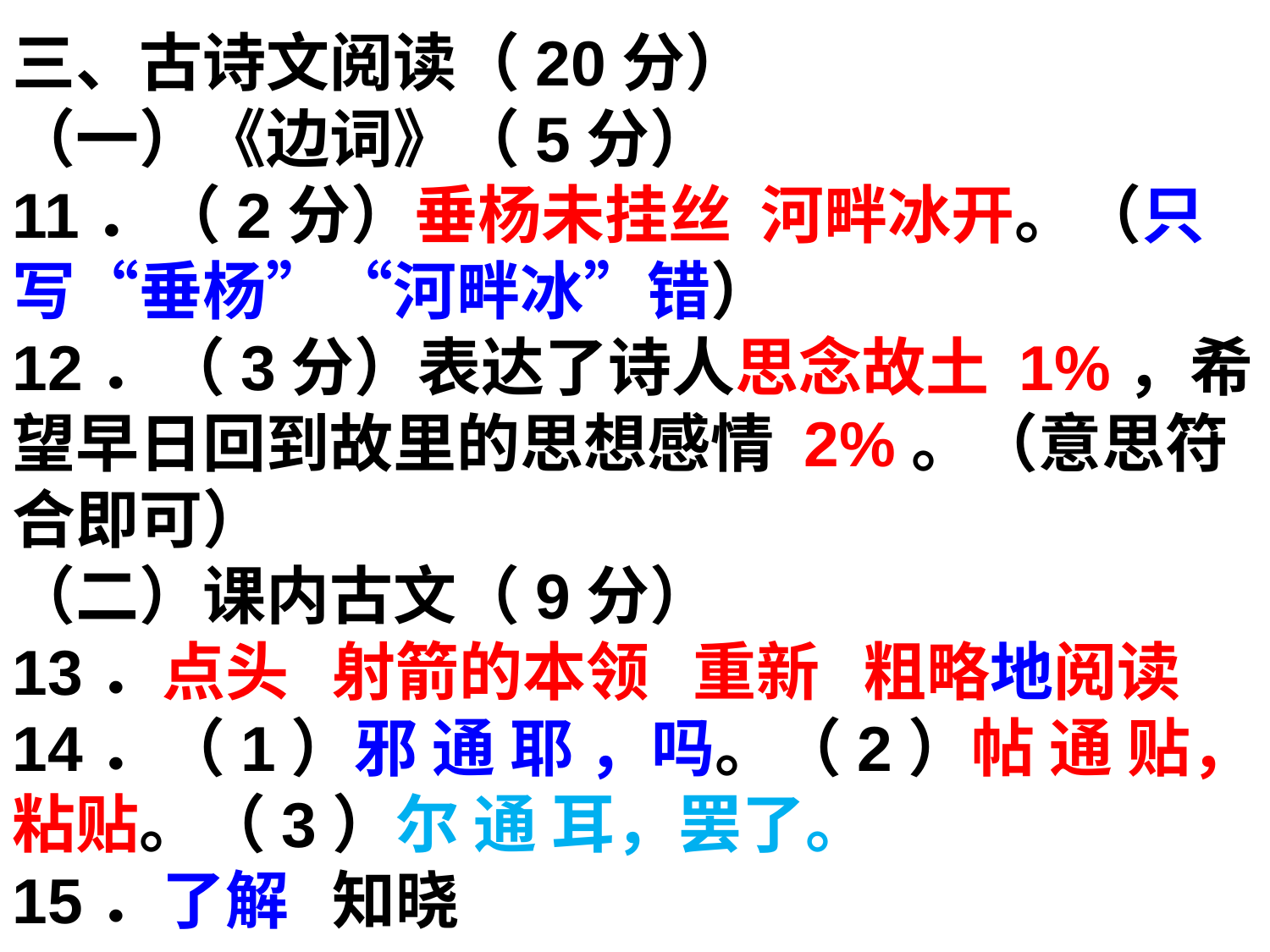

三、古诗文阅读（20分）
（一）《边词》（5分）
11．（2分）垂杨未挂丝  河畔冰开。（只写“垂杨”“河畔冰”错）
12．（3分）表达了诗人思念故土 1%，希望早日回到故里的思想感情 2%。（意思符合即可）
（二）课内古文（9分）
13．点头   射箭的本领   重新   粗略地阅读
14．（1）邪 通 耶 ，吗。（2）帖 通 贴，粘贴。（3）尔 通 耳，罢了。
15．了解   知晓